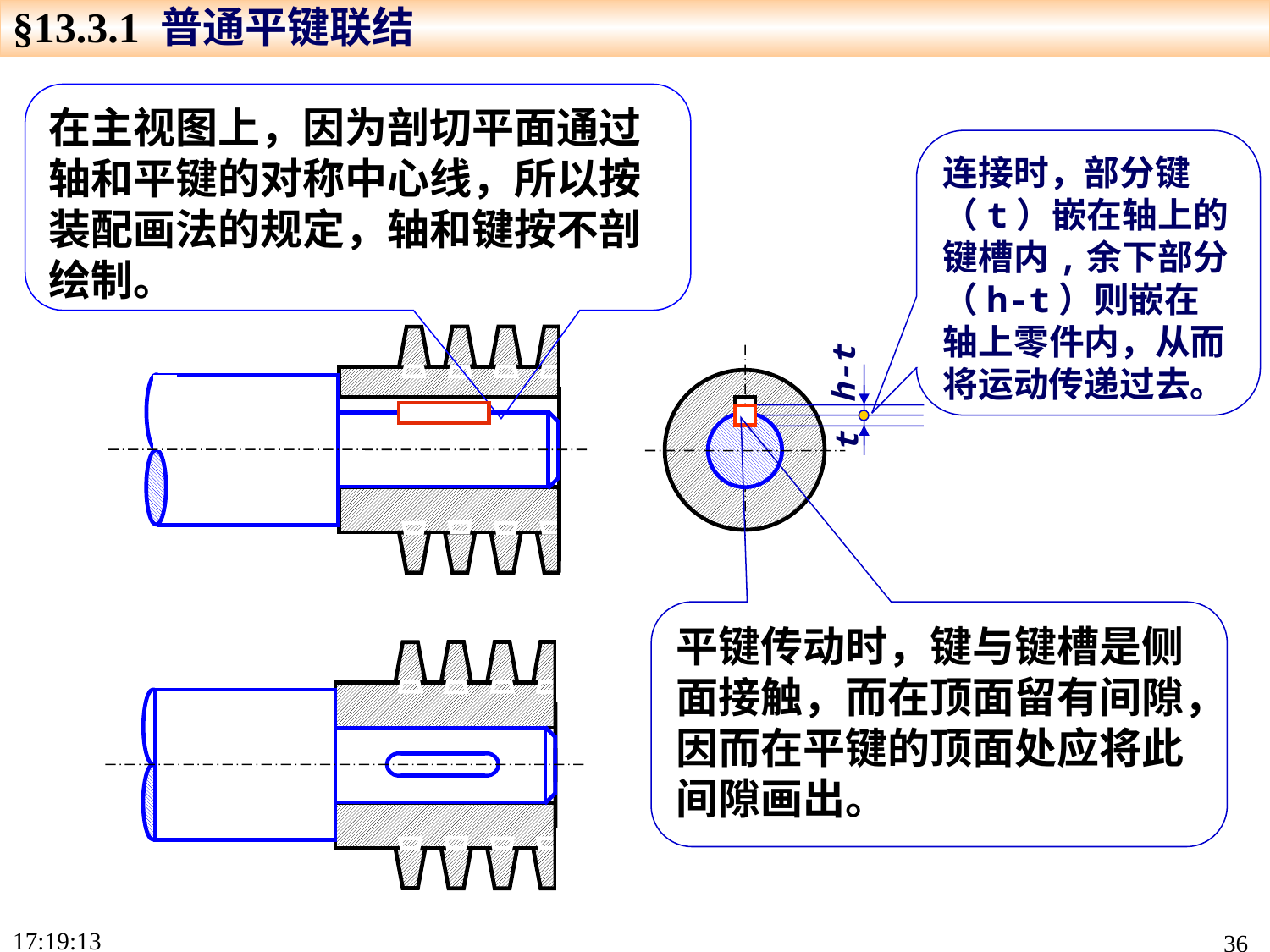

§13.3.1 普通平键联结
在主视图上，因为剖切平面通过轴和平键的对称中心线，所以按装配画法的规定，轴和键按不剖绘制。
连接时，部分键（t）嵌在轴上的键槽内,余下部分（h-t）则嵌在轴上零件内，从而将运动传递过去。

h-t

t

平键传动时，键与键槽是侧面接触，而在顶面留有间隙，因而在平键的顶面处应将此间隙画出。

17:19:13
36